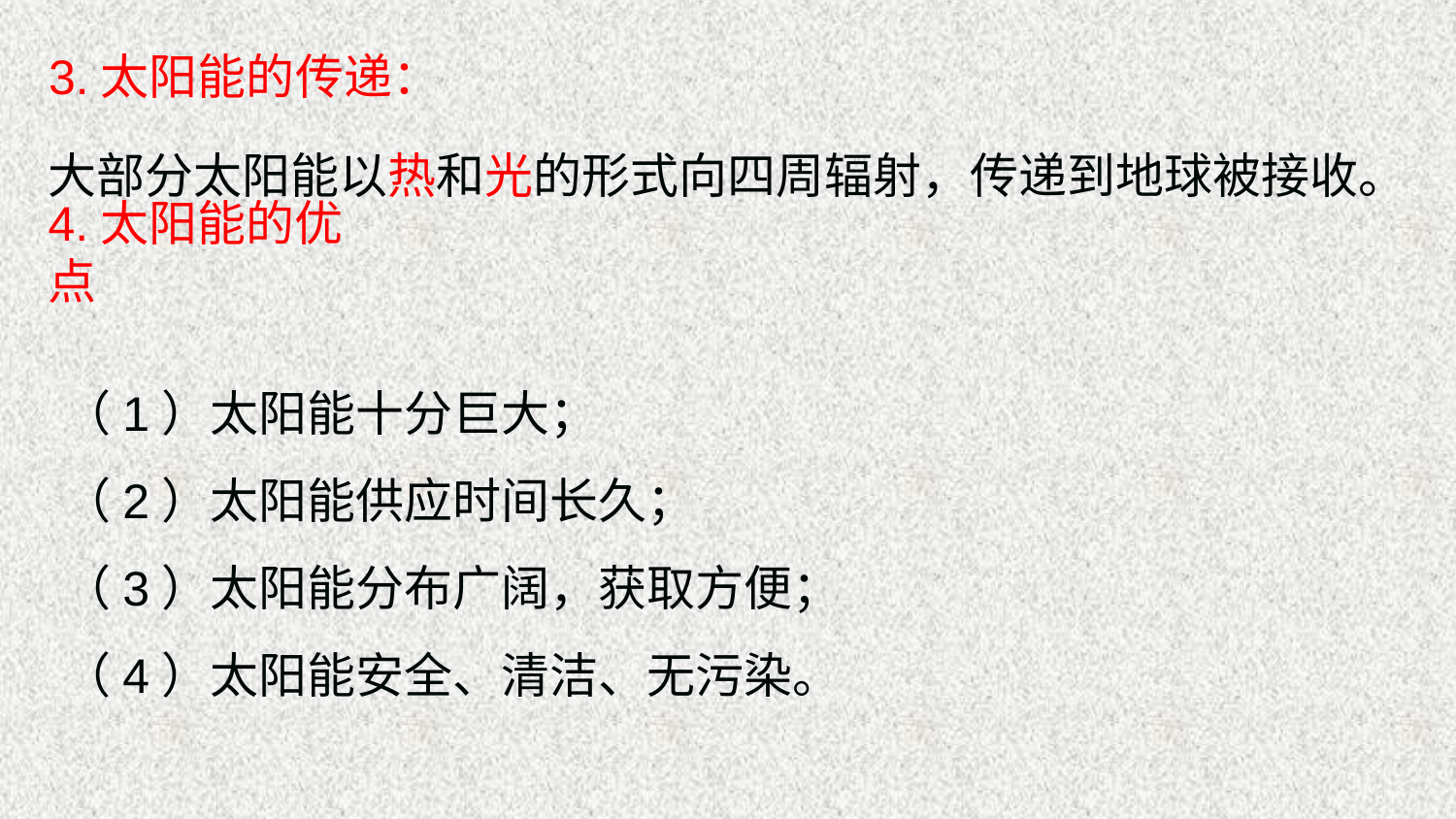

3.太阳能的传递：
大部分太阳能以热和光的形式向四周辐射，传递到地球被接收。
4.太阳能的优点
（1）太阳能十分巨大；
（2）太阳能供应时间长久；
（3）太阳能分布广阔，获取方便；
（4）太阳能安全、清洁、无污染。